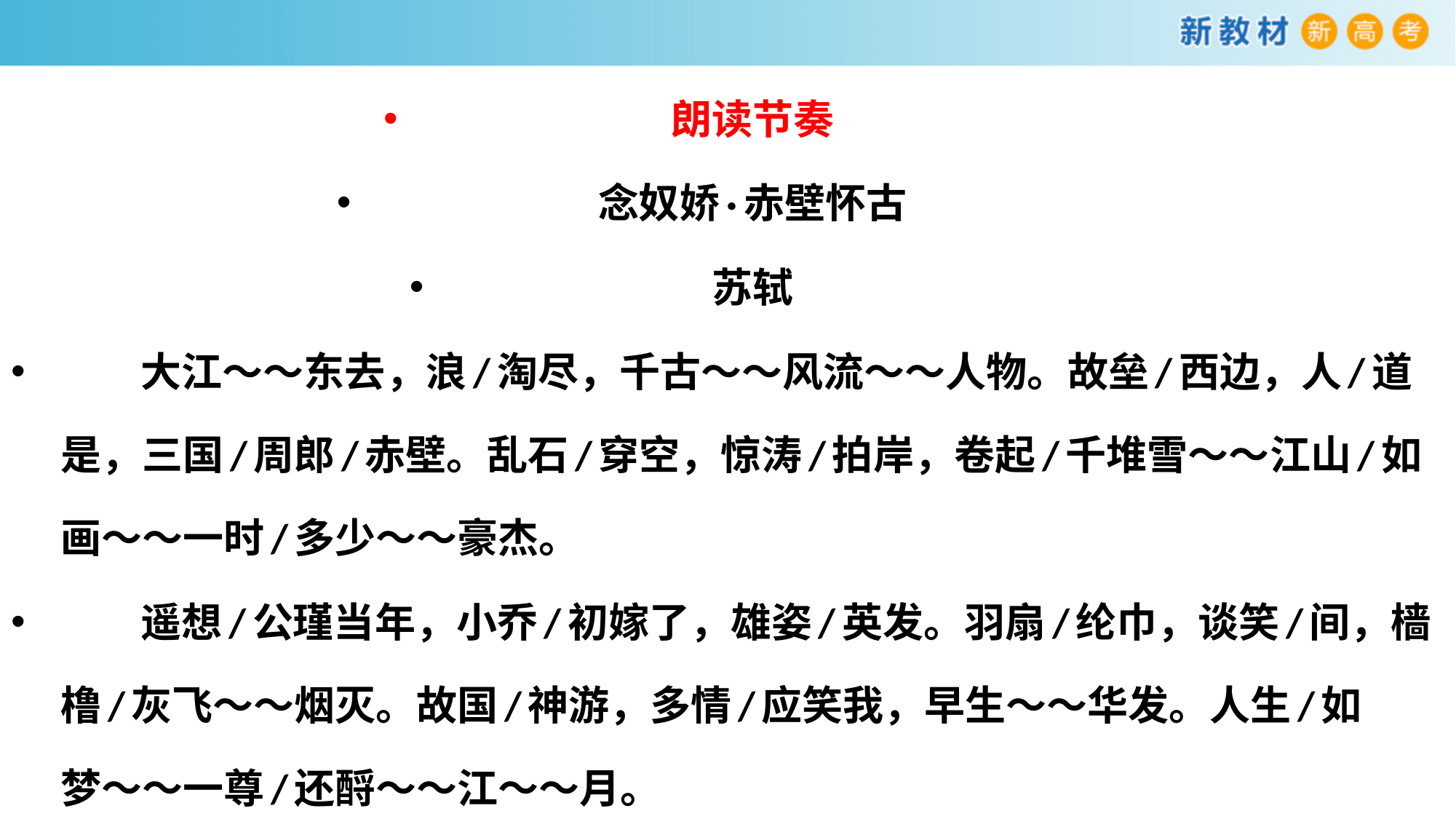

朗读节奏
念奴娇·赤壁怀古
苏轼
        大江～～东去，浪/淘尽，千古～～风流～～人物。故垒/西边，人/道是，三国/周郎/赤壁。乱石/穿空，惊涛/拍岸，卷起/千堆雪～～江山/如画～～一时/多少～～豪杰。
        遥想/公瑾当年，小乔/初嫁了，雄姿/英发。羽扇/纶巾，谈笑/间，樯橹/灰飞～～烟灭。故国/神游，多情/应笑我，早生～～华发。人生/如梦～～一尊/还酹～～江～～月。